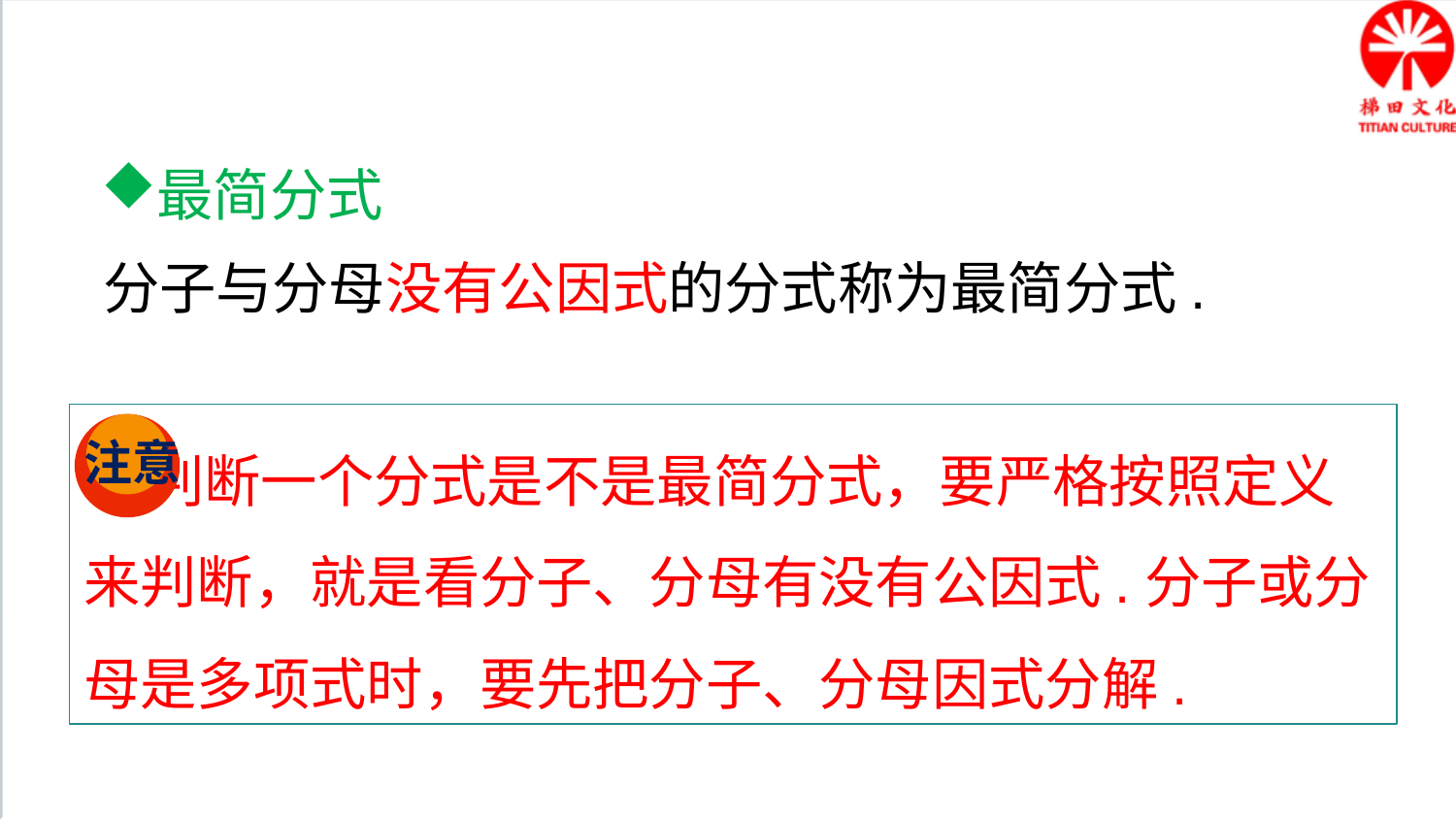

知识要点
最简分式
分子与分母没有公因式的分式称为最简分式.
    判断一个分式是不是最简分式，要严格按照定义来判断，就是看分子、分母有没有公因式.分子或分母是多项式时，要先把分子、分母因式分解.

注意